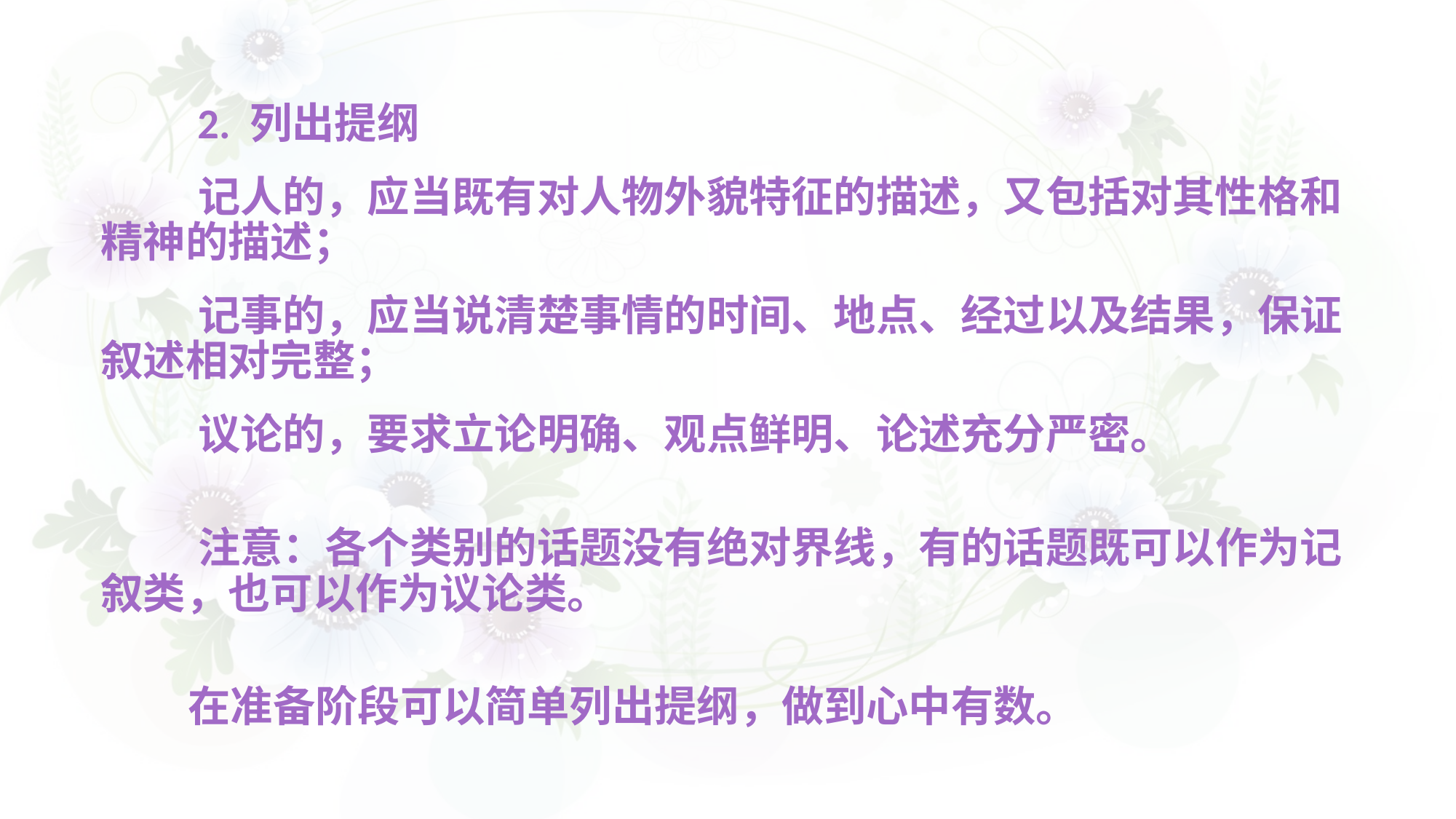

2. 列出提纲
         记人的，应当既有对人物外貌特征的描述，又包括对其性格和精神的描述；
         记事的，应当说清楚事情的时间、地点、经过以及结果，保证叙述相对完整；
         议论的，要求立论明确、观点鲜明、论述充分严密。

         注意：各个类别的话题没有绝对界线，有的话题既可以作为记叙类，也可以作为议论类。

        在准备阶段可以简单列出提纲，做到心中有数。